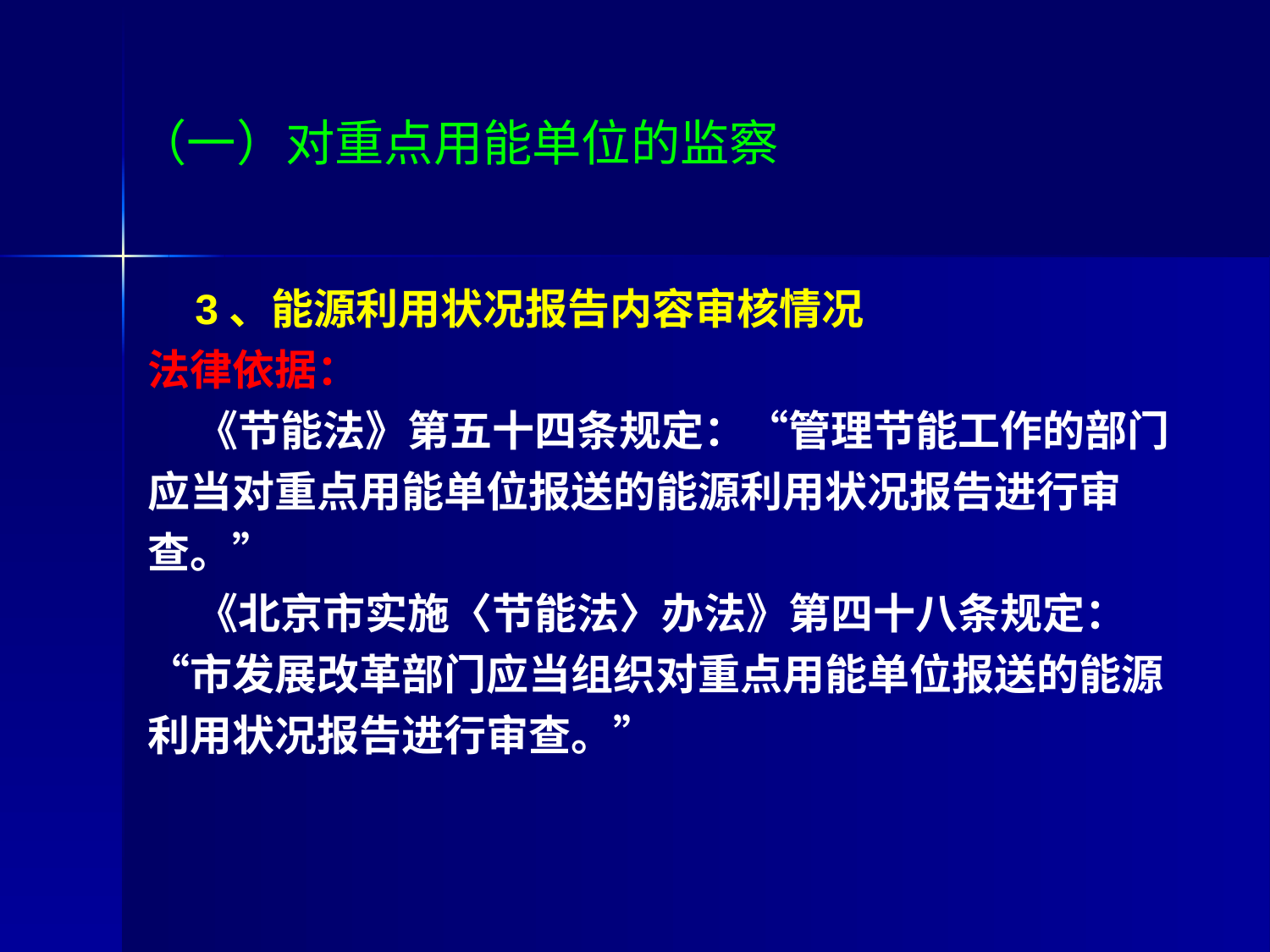

# （一）对重点用能单位的监察
    3、能源利用状况报告内容审核情况
法律依据：
    《节能法》第五十四条规定：“管理节能工作的部门应当对重点用能单位报送的能源利用状况报告进行审查。”
    《北京市实施〈节能法〉办法》第四十八条规定：“市发展改革部门应当组织对重点用能单位报送的能源利用状况报告进行审查。”